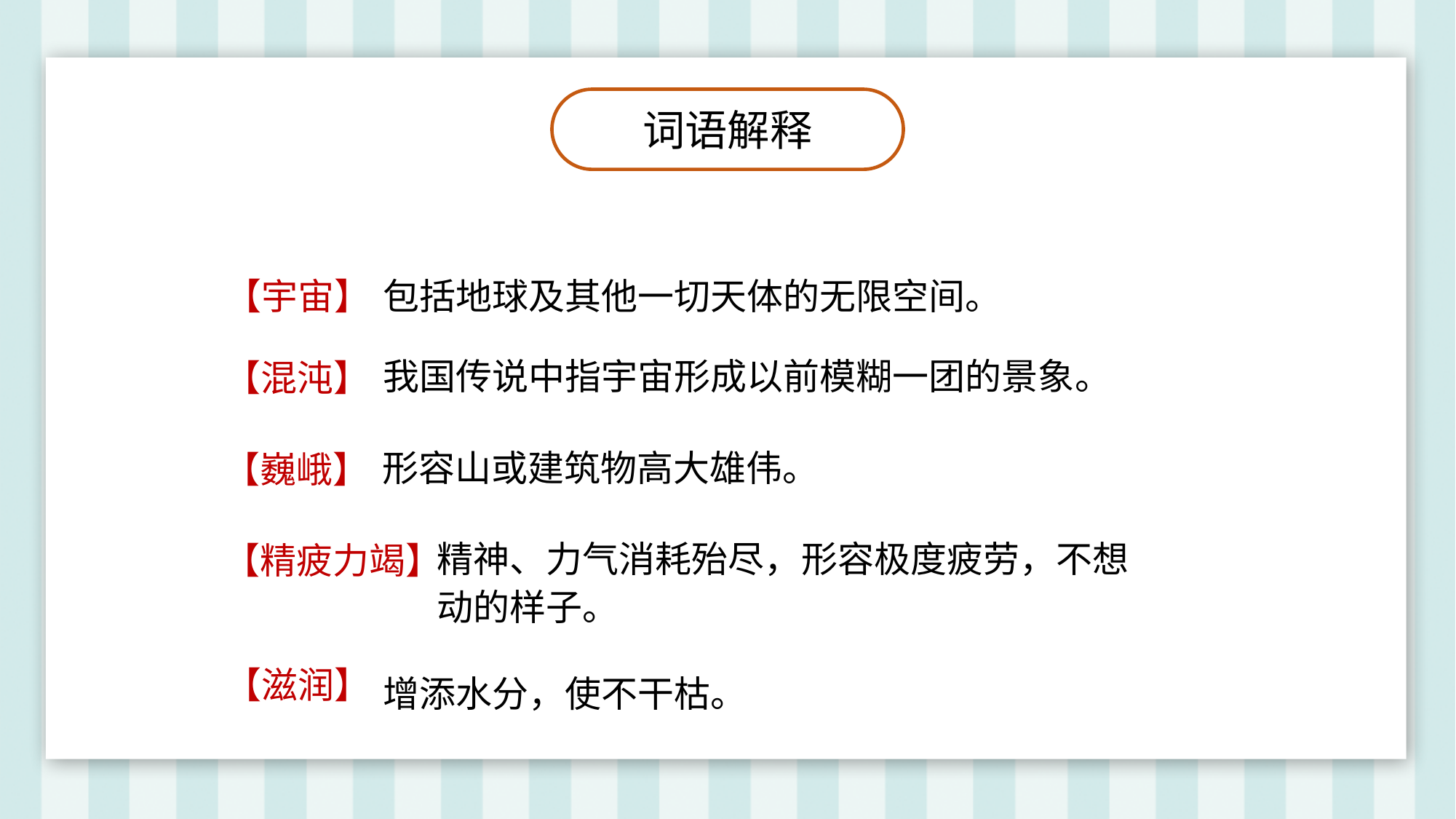

词语解释
包括地球及其他一切天体的无限空间。
【宇宙】
【混沌】
我国传说中指宇宙形成以前模糊一团的景象。
形容山或建筑物高大雄伟。
【巍峨】
【精疲力竭】
精神、力气消耗殆尽，形容极度疲劳，不想动的样子。
增添水分，使不干枯。
【滋润】